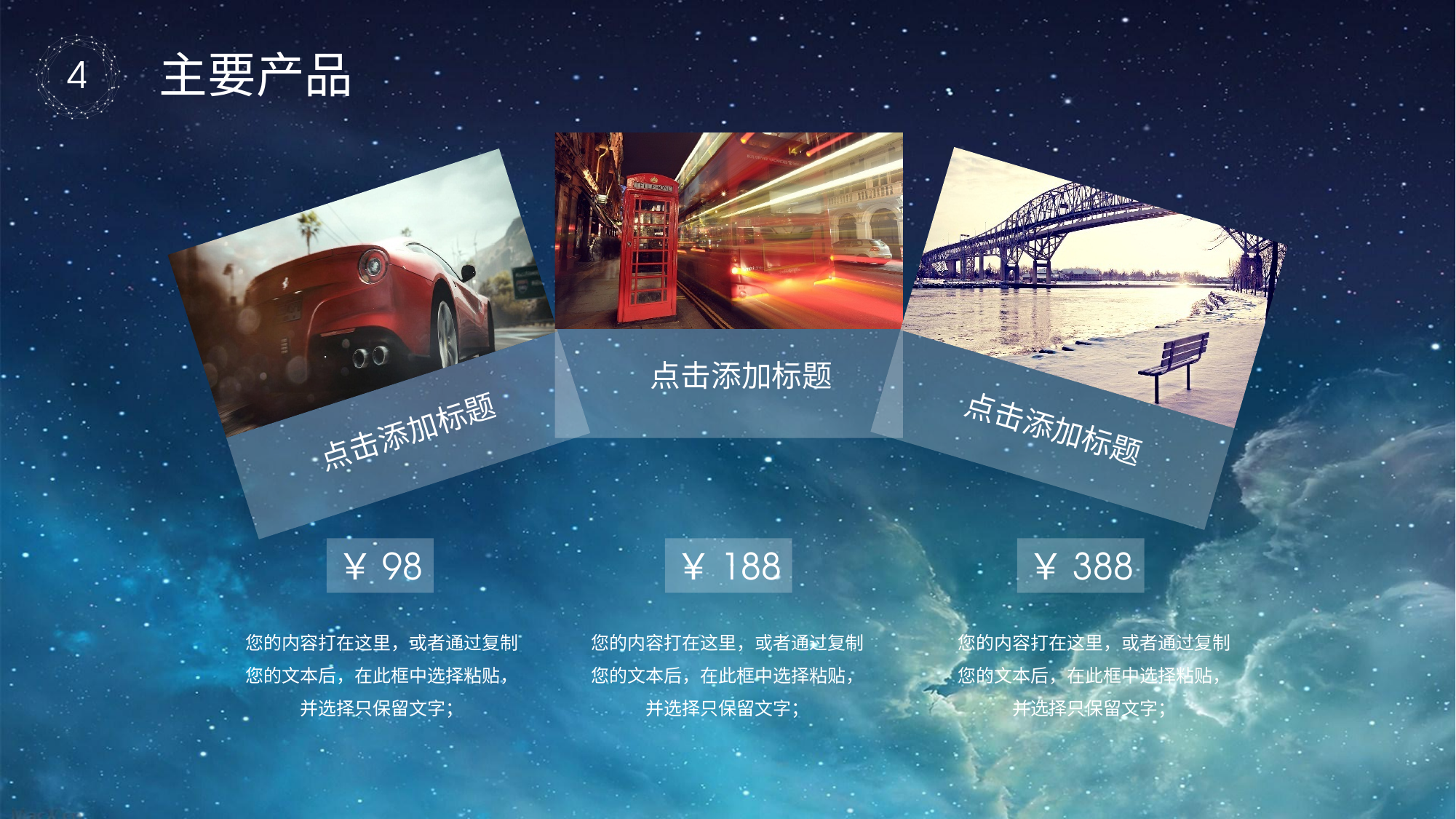

主要产品

点击添加标题

点击添加标题

点击添加标题
￥98
您的内容打在这里，或者通过复制您的文本后，在此框中选择粘贴，并选择只保留文字；
￥188
您的内容打在这里，或者通过复制您的文本后，在此框中选择粘贴，并选择只保留文字；
￥388
您的内容打在这里，或者通过复制您的文本后，在此框中选择粘贴，并选择只保留文字；